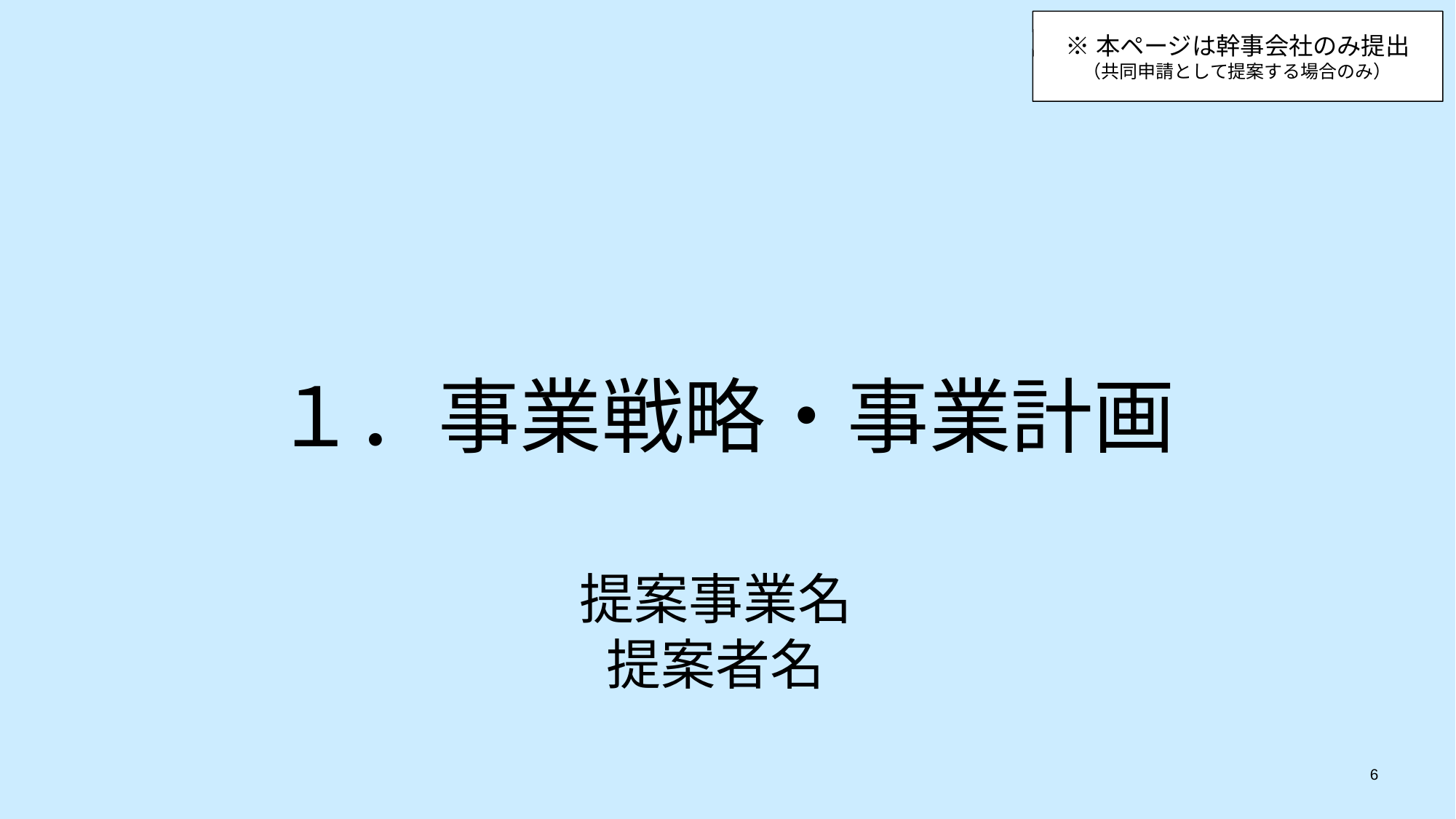

※本ページは幹事会社のみ提出
（共同申請として提案する場合のみ）
１．事業戦略・事業計画
提案事業名
提案者名